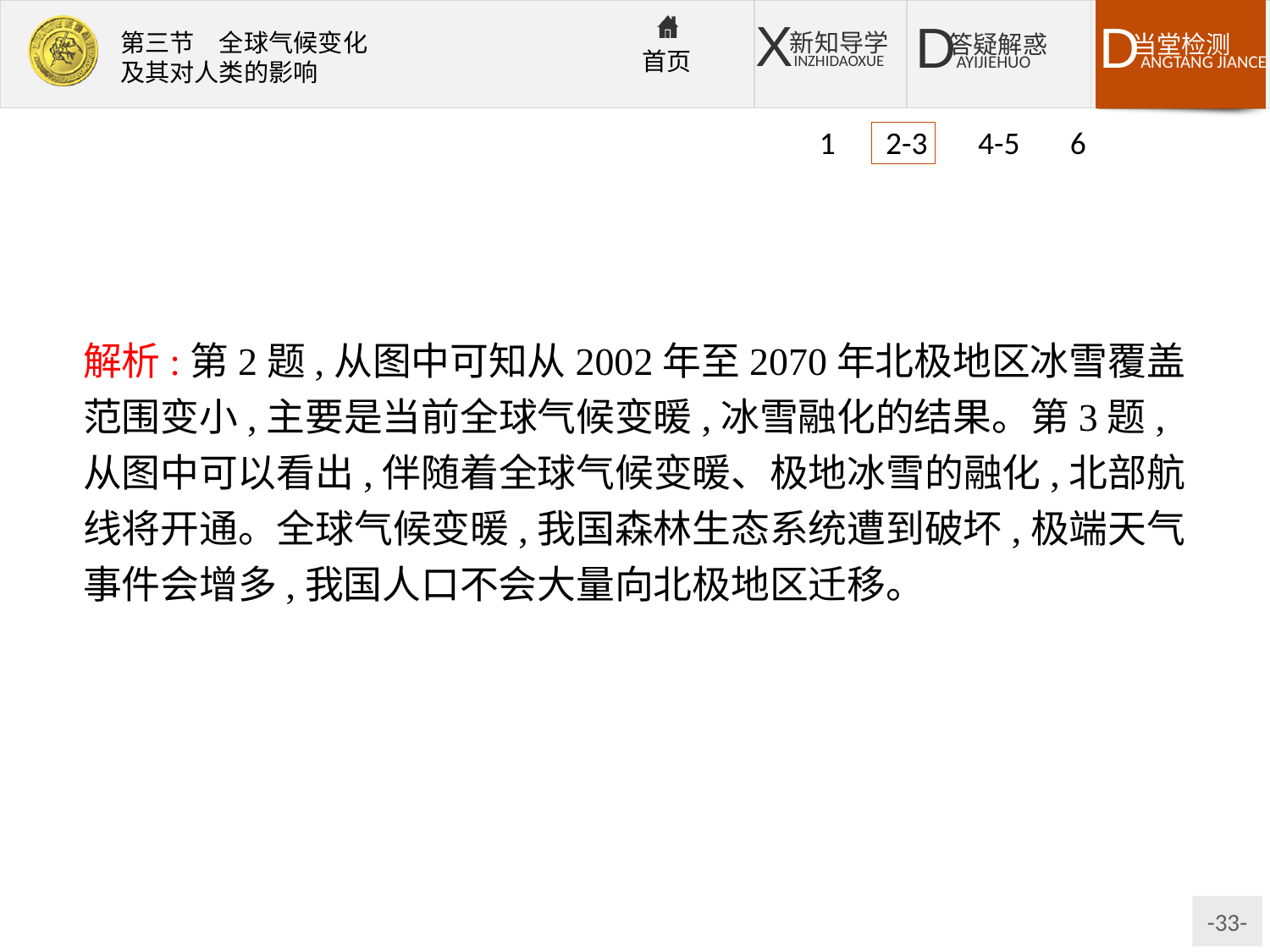

1       2-3       4-5       6

解析:第2题,从图中可知从2002年至2070年北极地区冰雪覆盖范围变小,主要是当前全球气候变暖,冰雪融化的结果。第3题,从图中可以看出,伴随着全球气候变暖、极地冰雪的融化,北部航线将开通。全球气候变暖,我国森林生态系统遭到破坏,极端天气事件会增多,我国人口不会大量向北极地区迁移。
答案:2.B　3.C